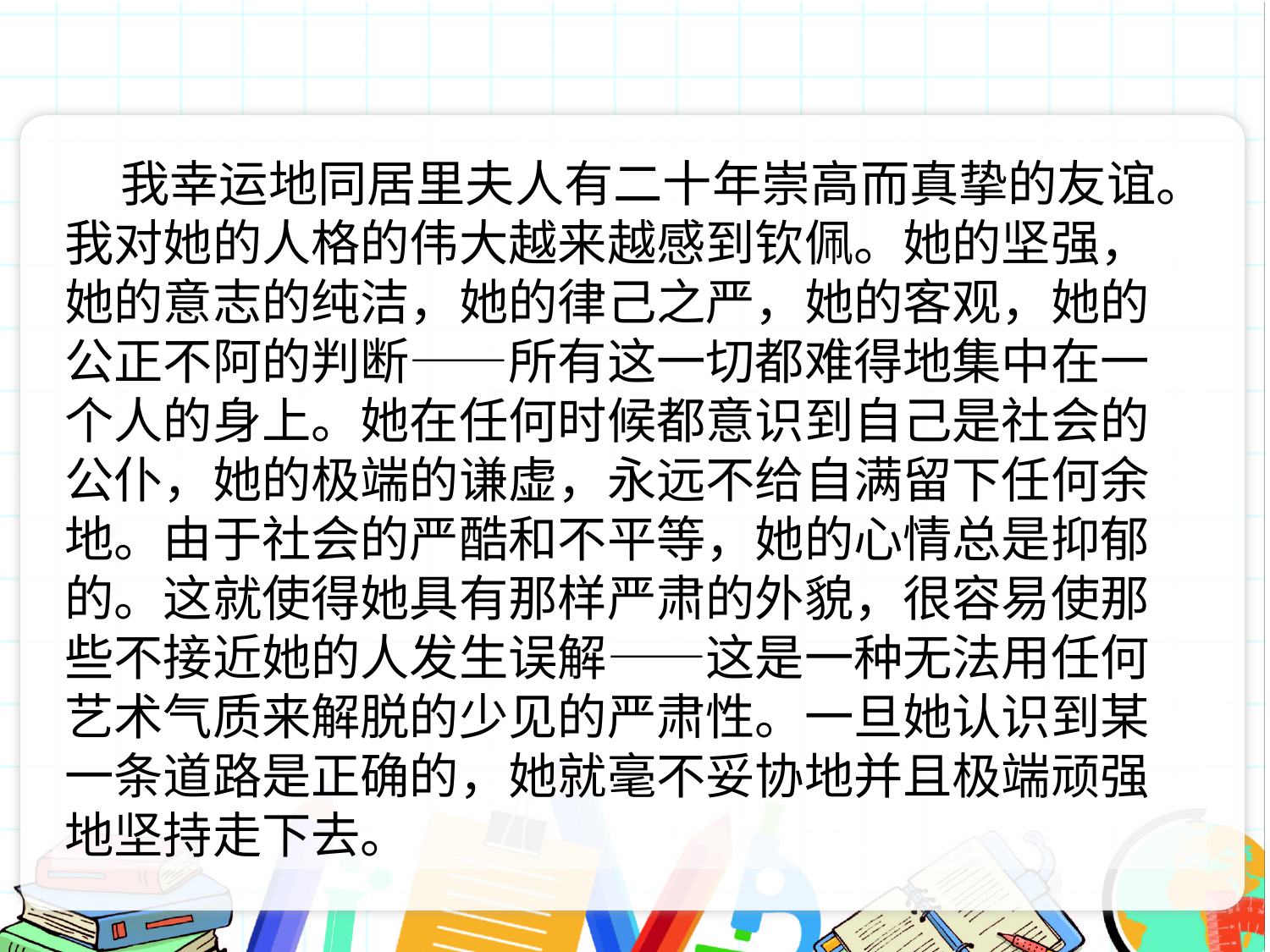

我幸运地同居里夫人有二十年崇高而真挚的友谊。我对她的人格的伟大越来越感到钦佩。她的坚强，她的意志的纯洁，她的律己之严，她的客观，她的公正不阿的判断——所有这一切都难得地集中在一个人的身上。她在任何时候都意识到自己是社会的公仆，她的极端的谦虚，永远不给自满留下任何余地。由于社会的严酷和不平等，她的心情总是抑郁的。这就使得她具有那样严肃的外貌，很容易使那些不接近她的人发生误解——这是一种无法用任何艺术气质来解脱的少见的严肃性。一旦她认识到某一条道路是正确的，她就毫不妥协地并且极端顽强地坚持走下去。